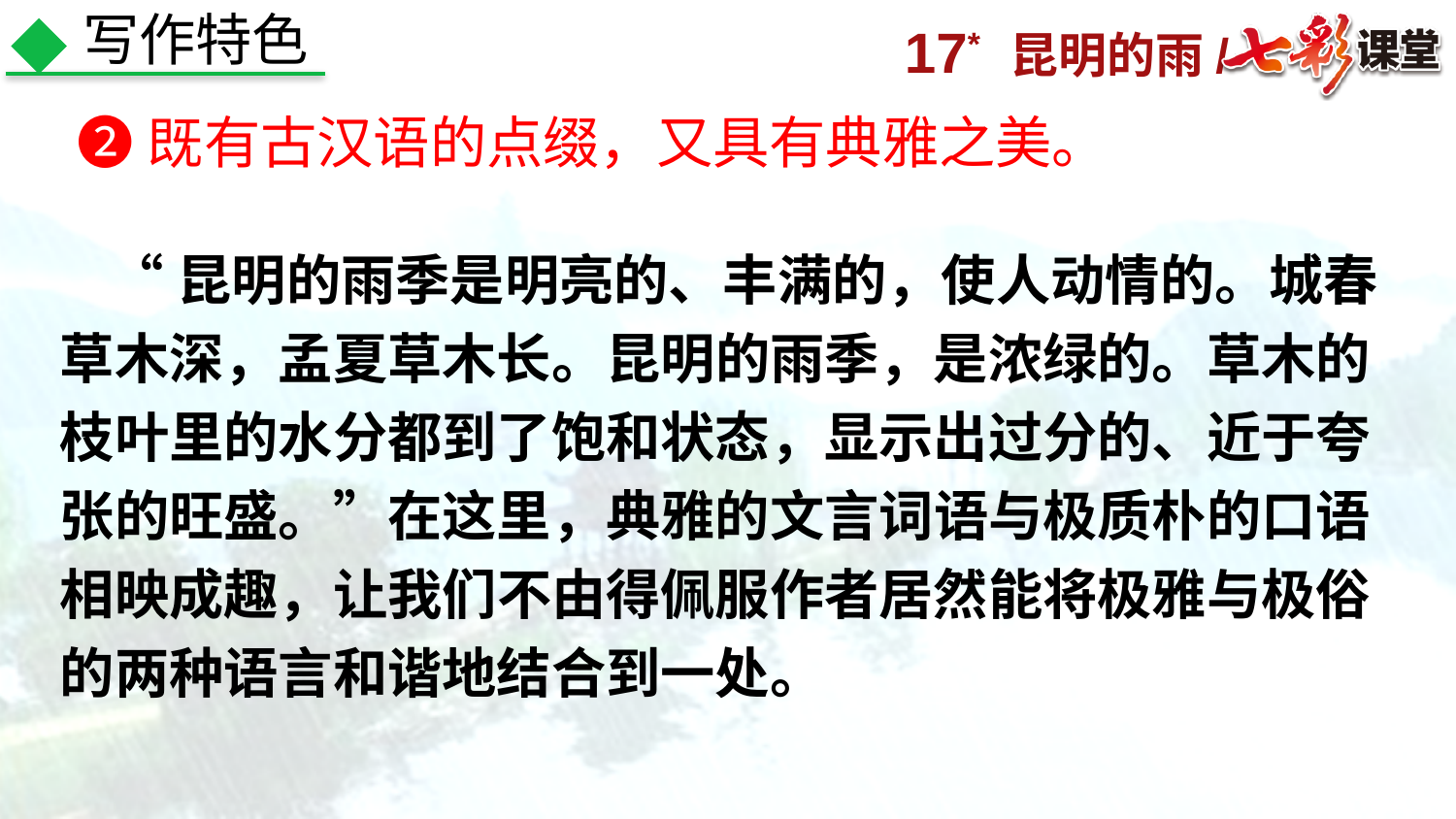

写作特色

❷既有古汉语的点缀，又具有典雅之美。
    “昆明的雨季是明亮的、丰满的，使人动情的。城春草木深，孟夏草木长。昆明的雨季，是浓绿的。草木的枝叶里的水分都到了饱和状态，显示出过分的、近于夸张的旺盛。”在这里，典雅的文言词语与极质朴的口语相映成趣，让我们不由得佩服作者居然能将极雅与极俗的两种语言和谐地结合到一处。